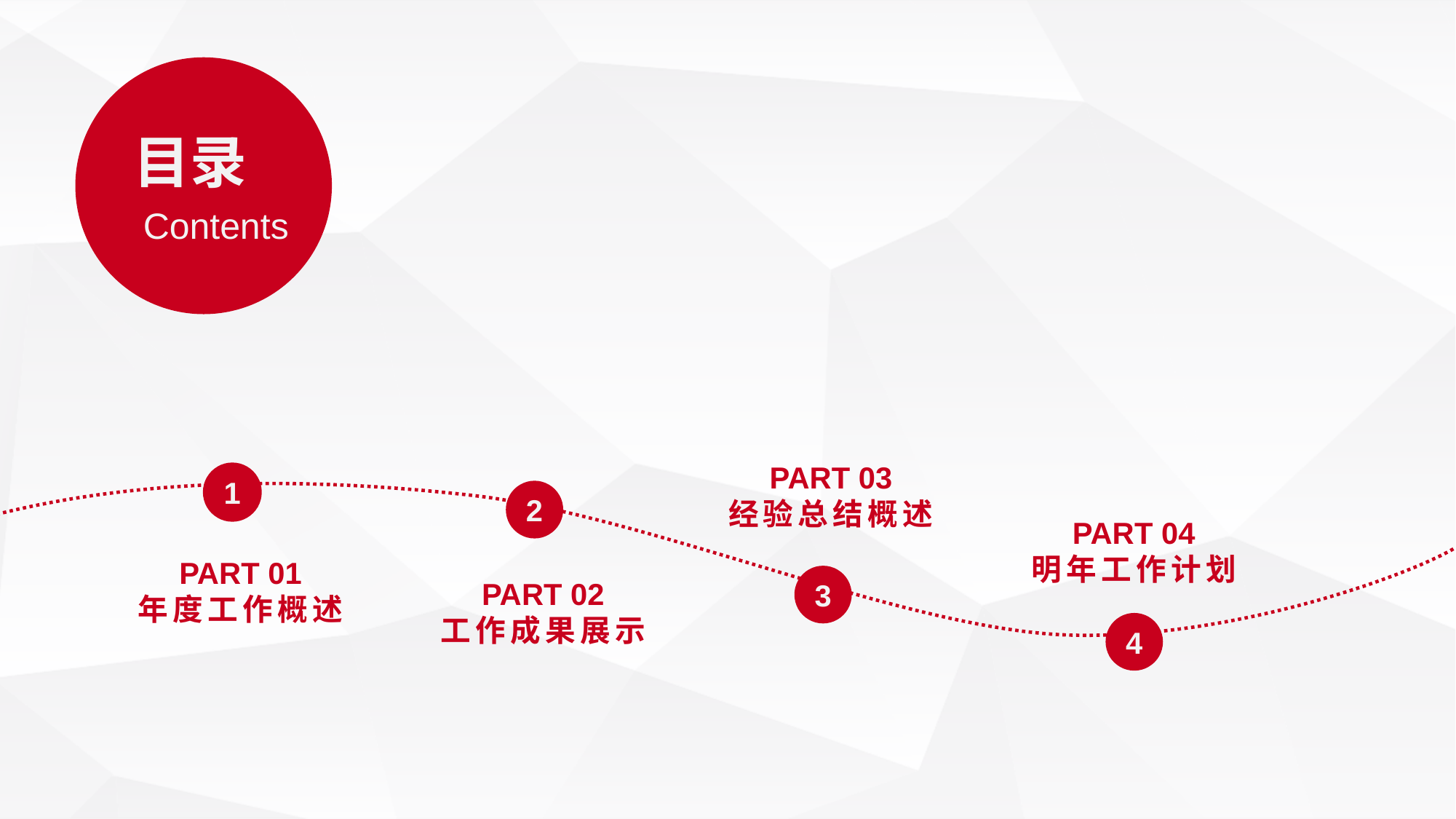

目录
    Contents
PART 03
经验总结概述
1
2

PART 04
明年工作计划
PART 01
年度工作概述
PART 02
工作成果展示
3
4
延时符